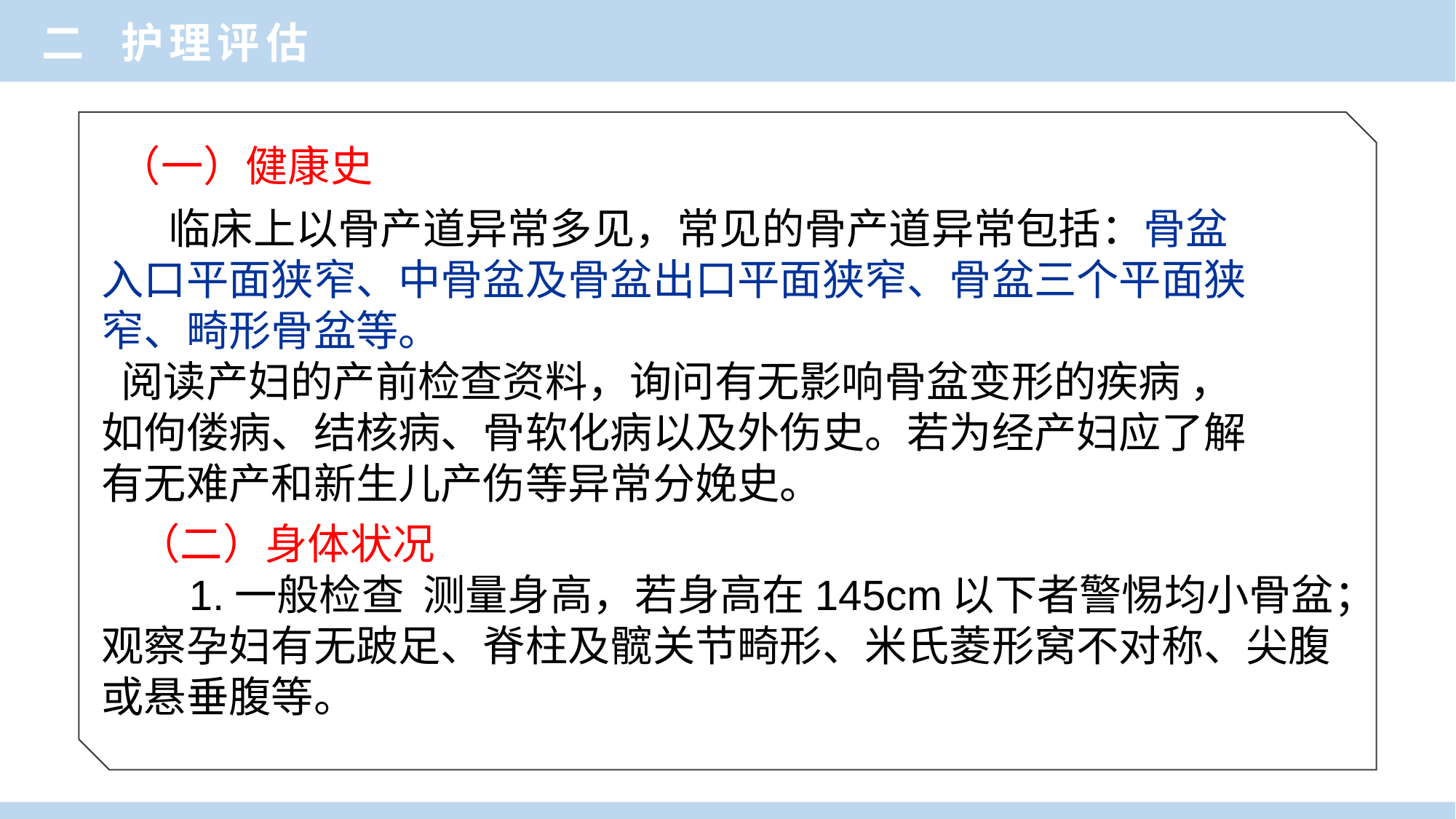

二  护理评估

（一）健康史
      临床上以骨产道异常多见，常见的骨产道异常包括：骨盆入口平面狭窄、中骨盆及骨盆出口平面狭窄、骨盆三个平面狭窄、畸形骨盆等。
 阅读产妇的产前检查资料，询问有无影响骨盆变形的疾病 ，如佝偻病、结核病、骨软化病以及外伤史。若为经产妇应了解有无难产和新生儿产伤等异常分娩史。
（二）身体状况
  1.一般检查  测量身高，若身高在145cm以下者警惕均小骨盆；观察孕妇有无跛足、脊柱及髋关节畸形、米氏菱形窝不对称、尖腹或悬垂腹等。